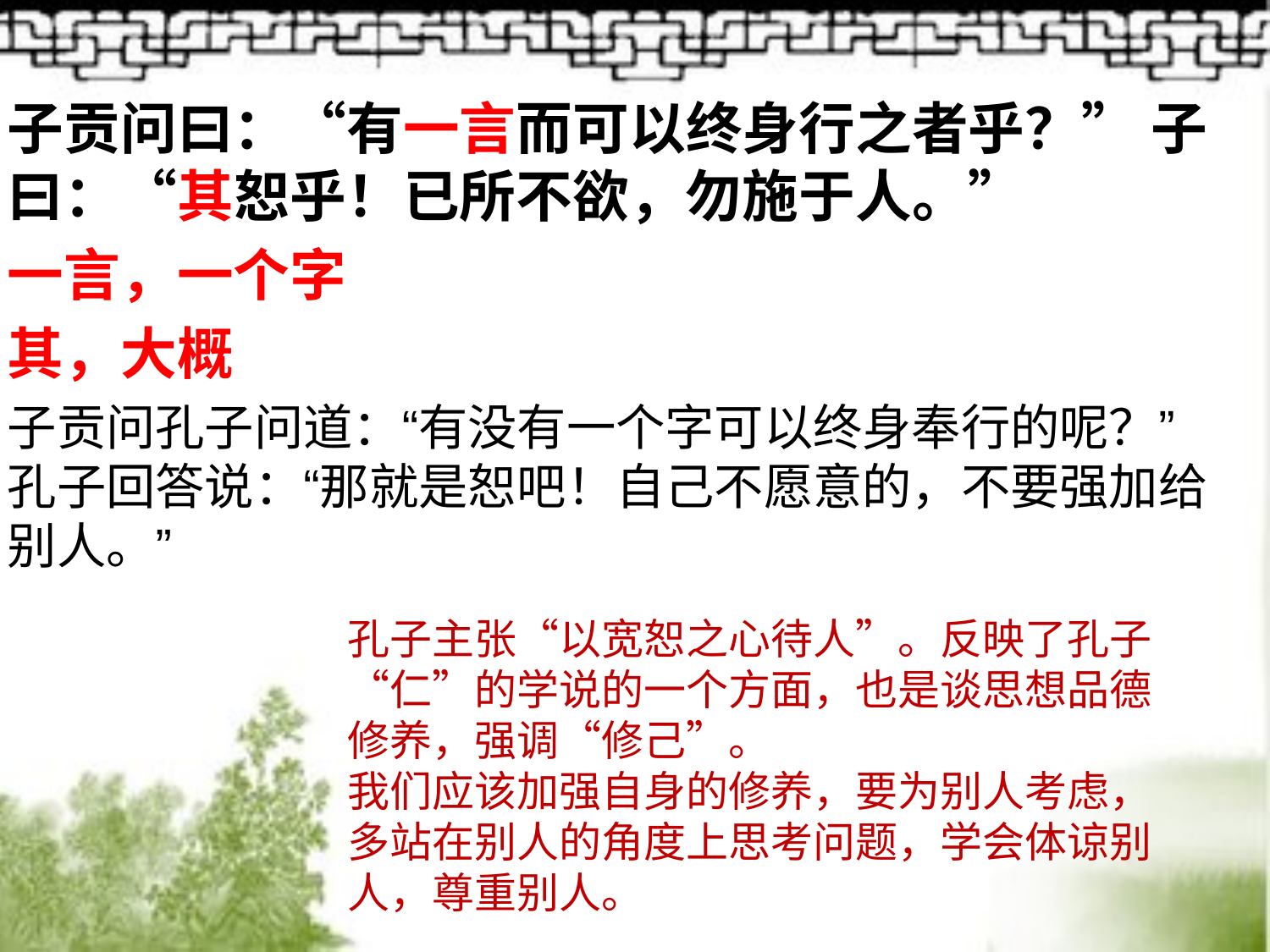

子贡问曰：“有一言而可以终身行之者乎？” 子曰：“其恕乎！已所不欲，勿施于人。”
一言，一个字
其，大概
子贡问孔子问道：“有没有一个字可以终身奉行的呢？”
孔子回答说：“那就是恕吧！自己不愿意的，不要强加给别人。”

孔子主张“以宽恕之心待人”。反映了孔子“仁”的学说的一个方面，也是谈思想品德修养，强调“修己”。
我们应该加强自身的修养，要为别人考虑，多站在别人的角度上思考问题，学会体谅别人，尊重别人。